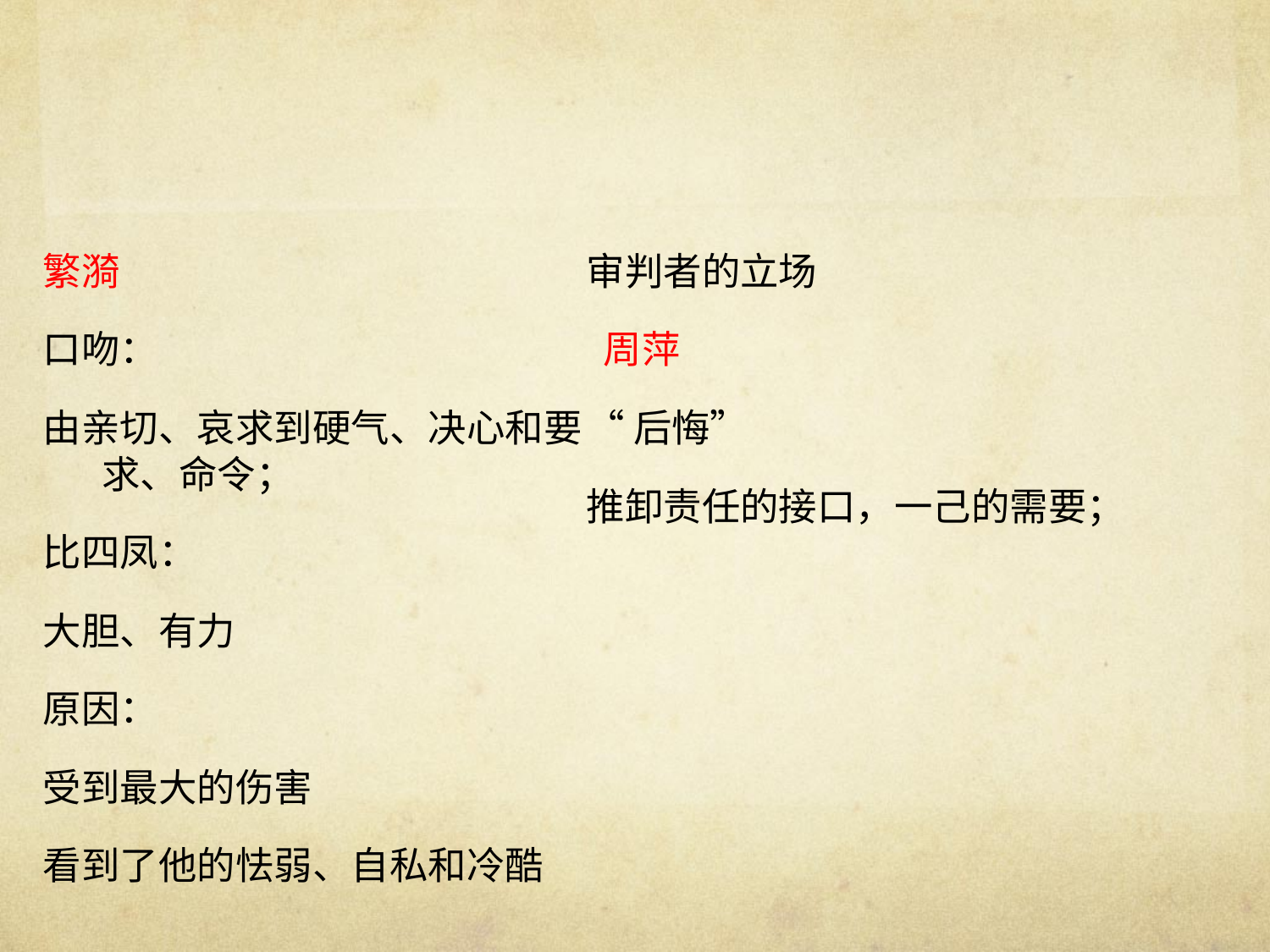

#
繁漪
口吻：
由亲切、哀求到硬气、决心和要求、命令；
比四凤：
大胆、有力
原因：
受到最大的伤害
看到了他的怯弱、自私和冷酷
审判者的立场
 周萍
“后悔”
推卸责任的接口，一己的需要；